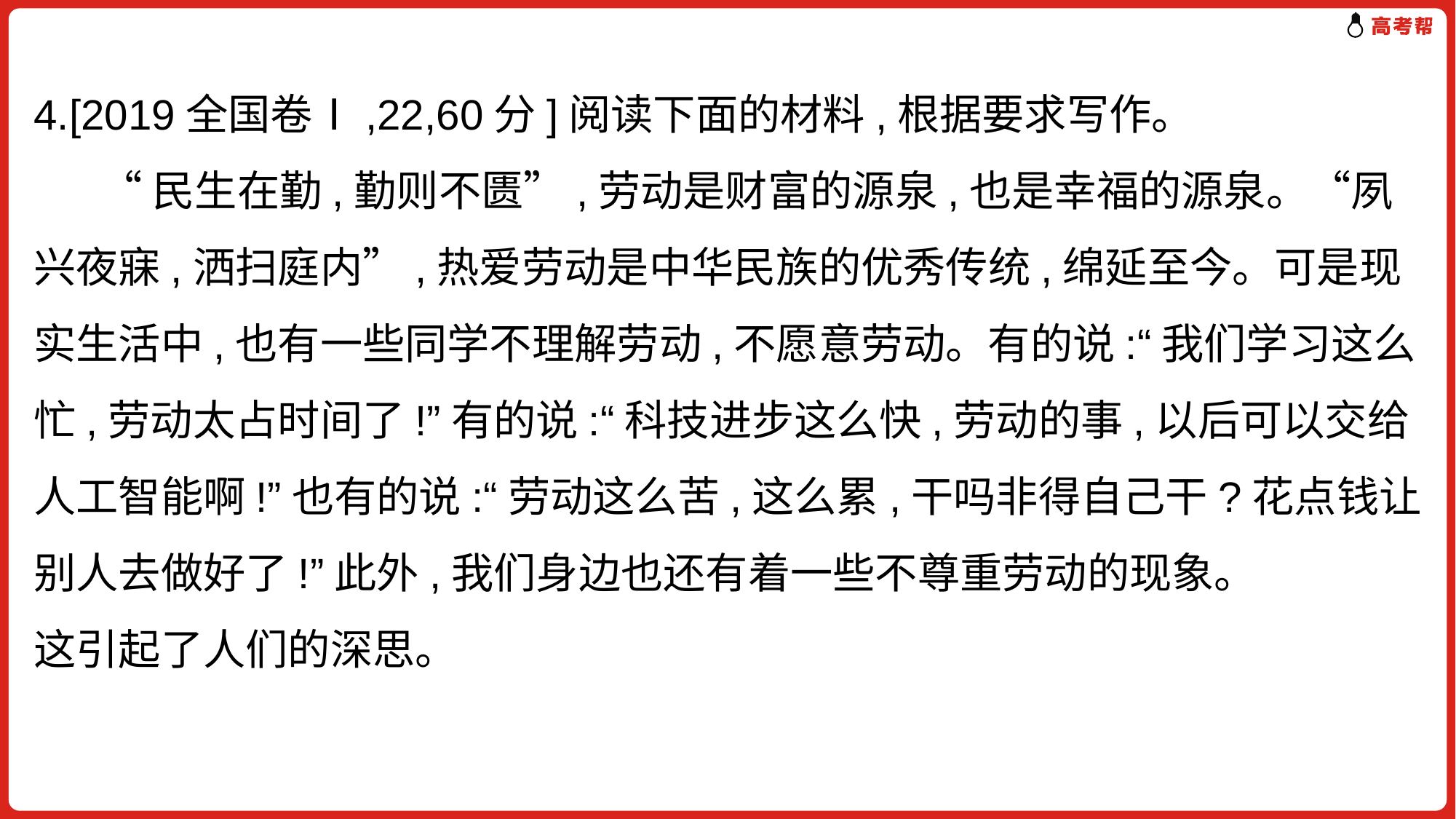

4.[2019全国卷Ⅰ,22,60分]阅读下面的材料,根据要求写作。
       “民生在勤,勤则不匮”,劳动是财富的源泉,也是幸福的源泉。“夙兴夜寐,洒扫庭内”,热爱劳动是中华民族的优秀传统,绵延至今。可是现实生活中,也有一些同学不理解劳动,不愿意劳动。有的说:“我们学习这么忙,劳动太占时间了!”有的说:“科技进步这么快,劳动的事,以后可以交给人工智能啊!”也有的说:“劳动这么苦,这么累,干吗非得自己干?花点钱让别人去做好了!”此外,我们身边也还有着一些不尊重劳动的现象。
这引起了人们的深思。